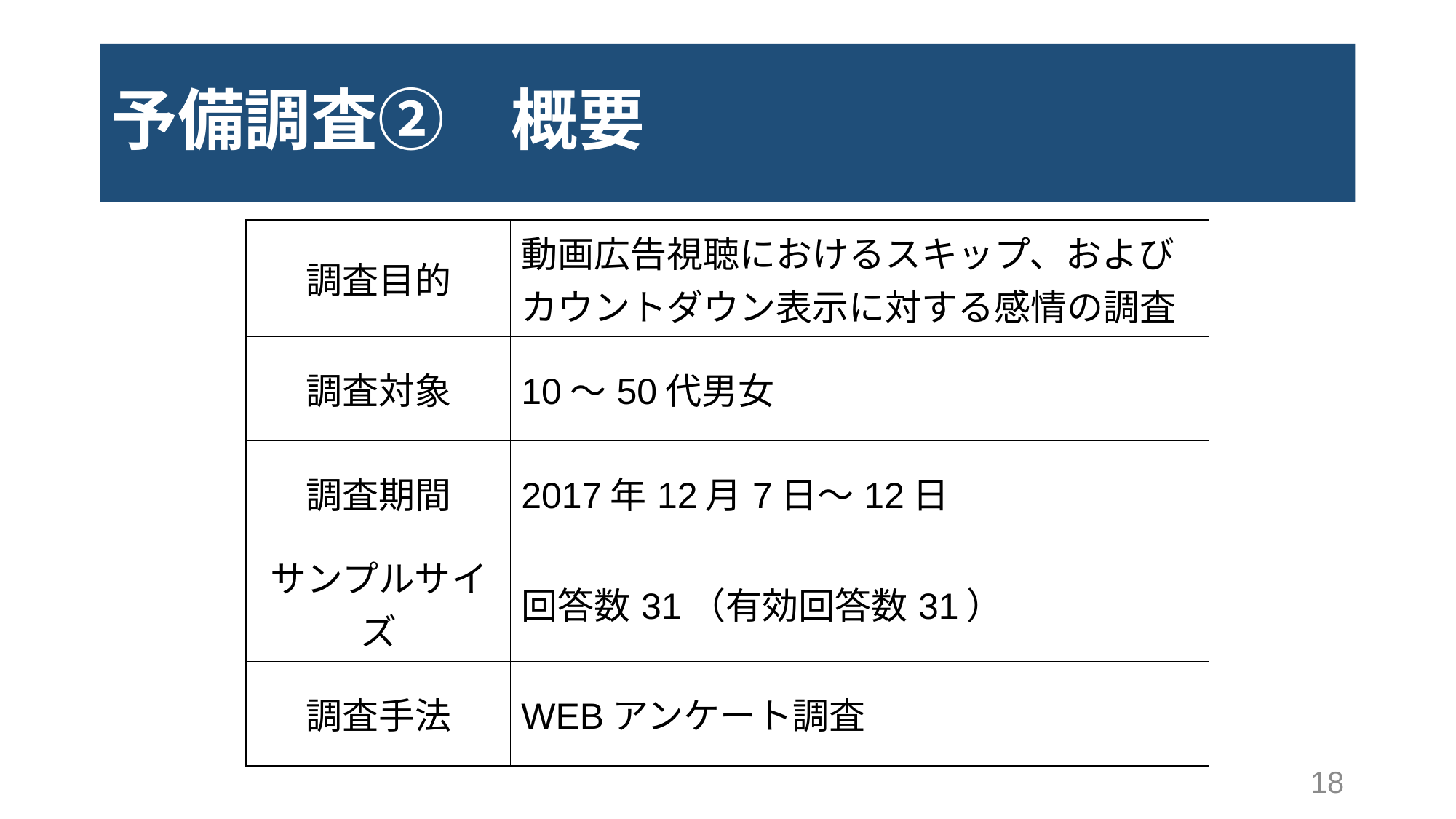

# 予備調査②　概要
| 調査目的 | 動画広告視聴におけるスキップ、および カウントダウン表示に対する感情の調査 |
| --- | --- |
| 調査対象 | 10～50代男女 |
| 調査期間 | 2017年12月7日～12日 |
| サンプルサイズ | 回答数31（有効回答数31） |
| 調査手法 | WEBアンケート調査 |

18